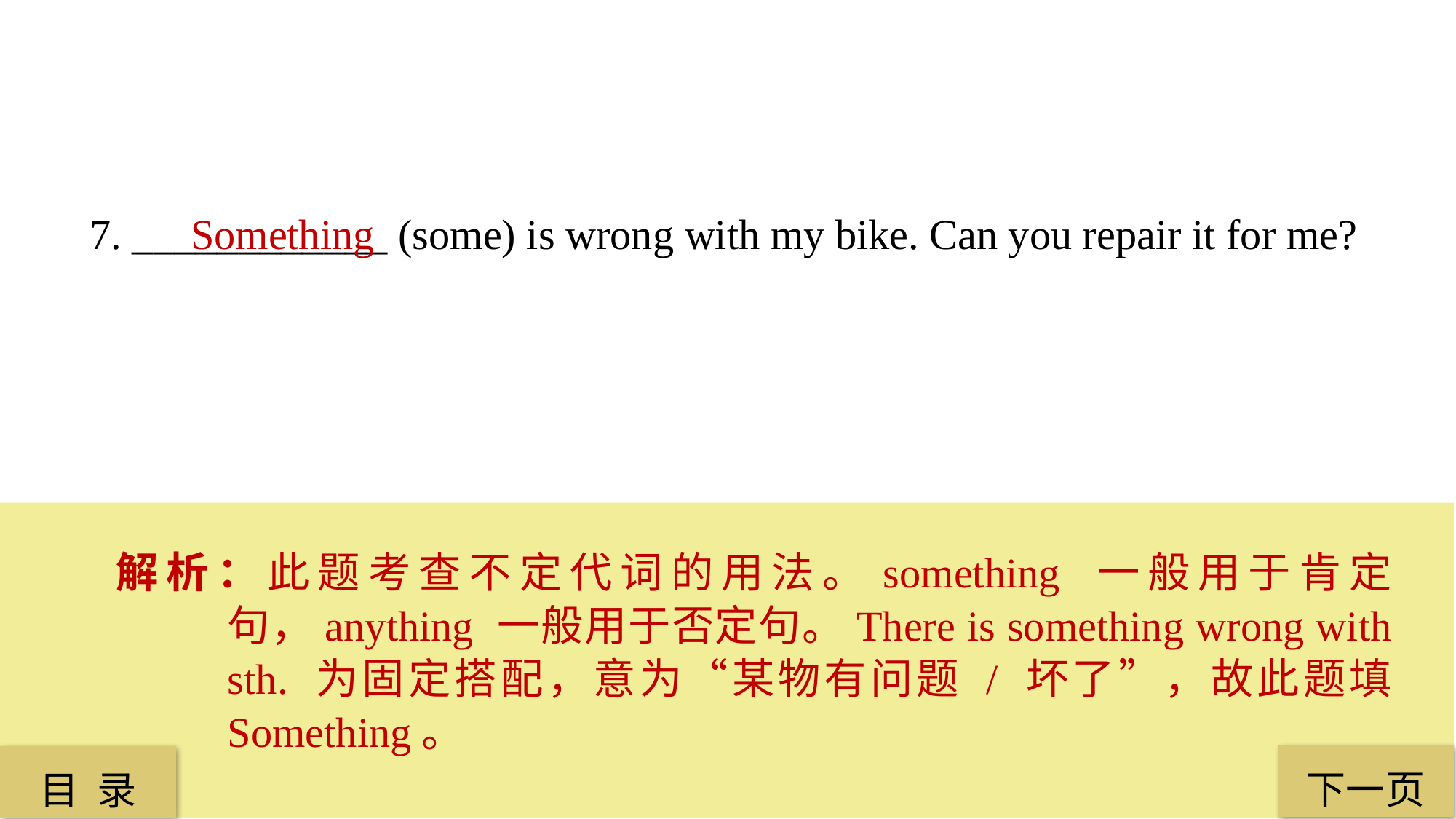

7. ____________ (some) is wrong with my bike. Can you repair it for me?
 Something
解析：此题考查不定代词的用法。something 一般用于肯定句，anything 一般用于否定句。There is something wrong with sth. 为固定搭配，意为“某物有问题 / 坏了”，故此题填 Something。